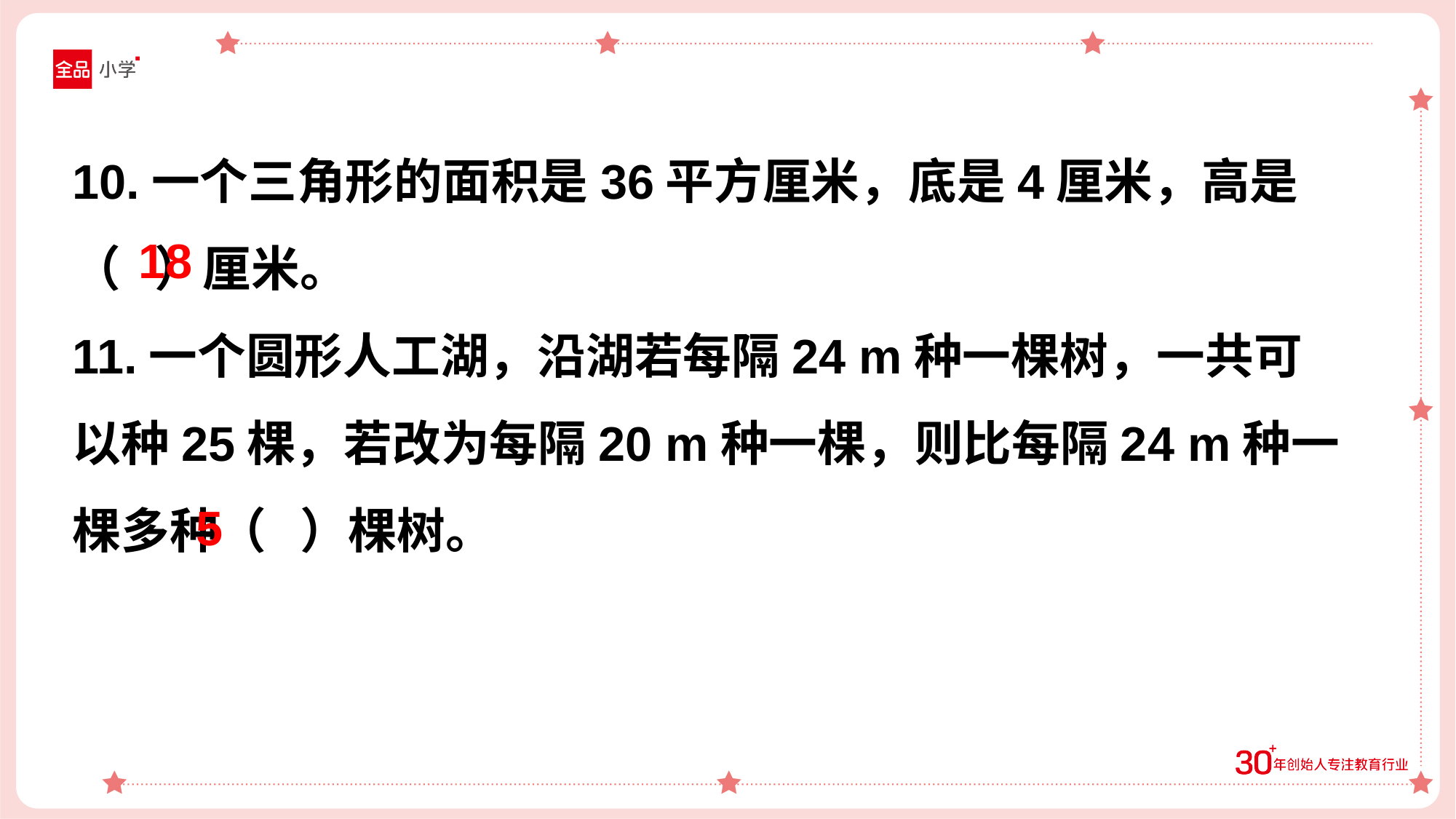

10.一个三角形的面积是36平方厘米，底是4厘米，高是（   ）厘米。
11.一个圆形人工湖，沿湖若每隔24 m种一棵树，一共可以种25棵，若改为每隔20 m种一棵，则比每隔24 m种一棵多种（   ）棵树。
18
5